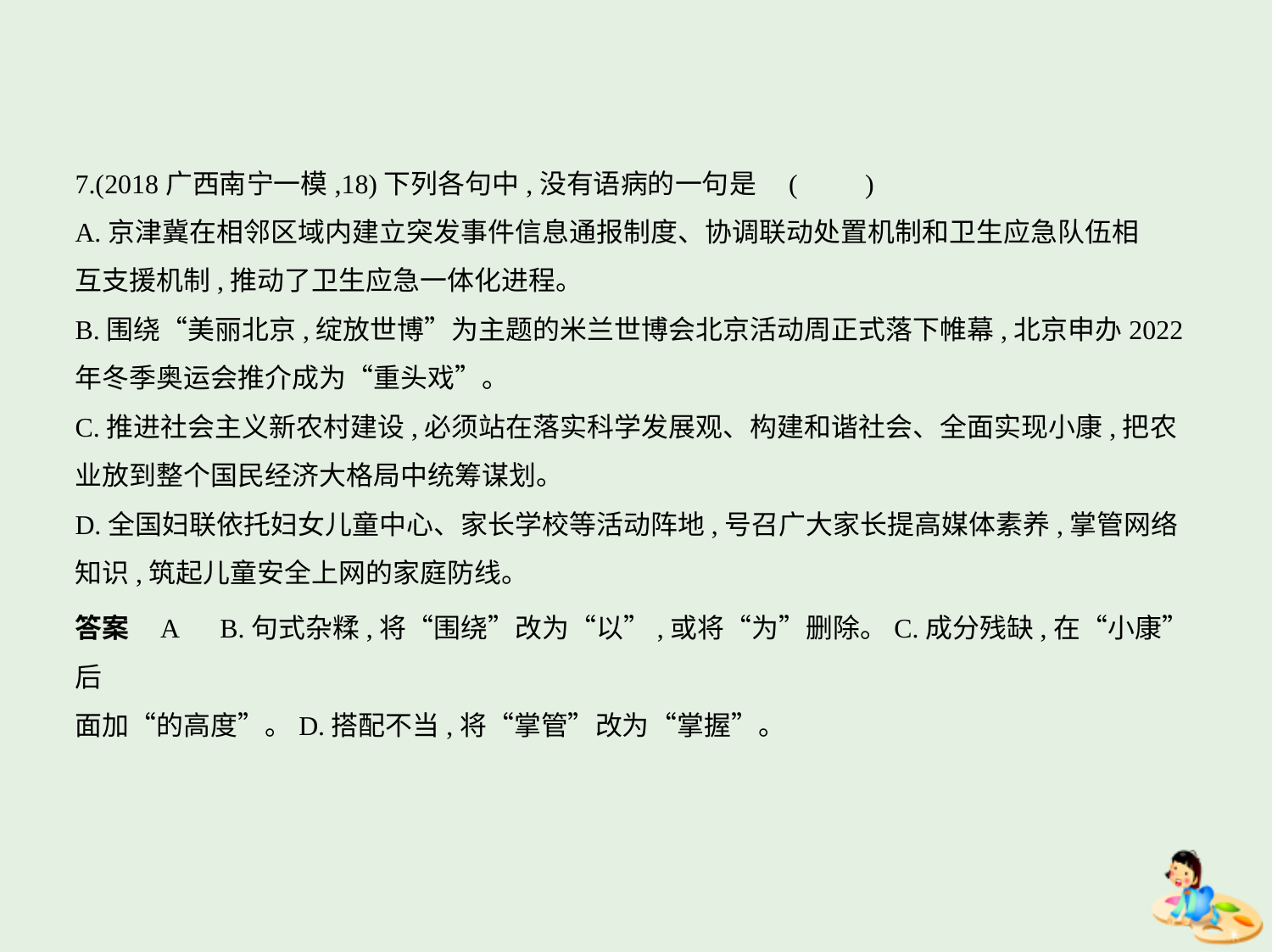

7.(2018广西南宁一模,18)下列各句中,没有语病的一句是 (　　)
A.京津冀在相邻区域内建立突发事件信息通报制度、协调联动处置机制和卫生应急队伍相
互支援机制,推动了卫生应急一体化进程。
B.围绕“美丽北京,绽放世博”为主题的米兰世博会北京活动周正式落下帷幕,北京申办2022
年冬季奥运会推介成为“重头戏”。
C.推进社会主义新农村建设,必须站在落实科学发展观、构建和谐社会、全面实现小康,把农
业放到整个国民经济大格局中统筹谋划。
D.全国妇联依托妇女儿童中心、家长学校等活动阵地,号召广大家长提高媒体素养,掌管网络
知识,筑起儿童安全上网的家庭防线。
答案    A　B.句式杂糅,将“围绕”改为“以”,或将“为”删除。C.成分残缺,在“小康”后
面加“的高度”。D.搭配不当,将“掌管”改为“掌握”。